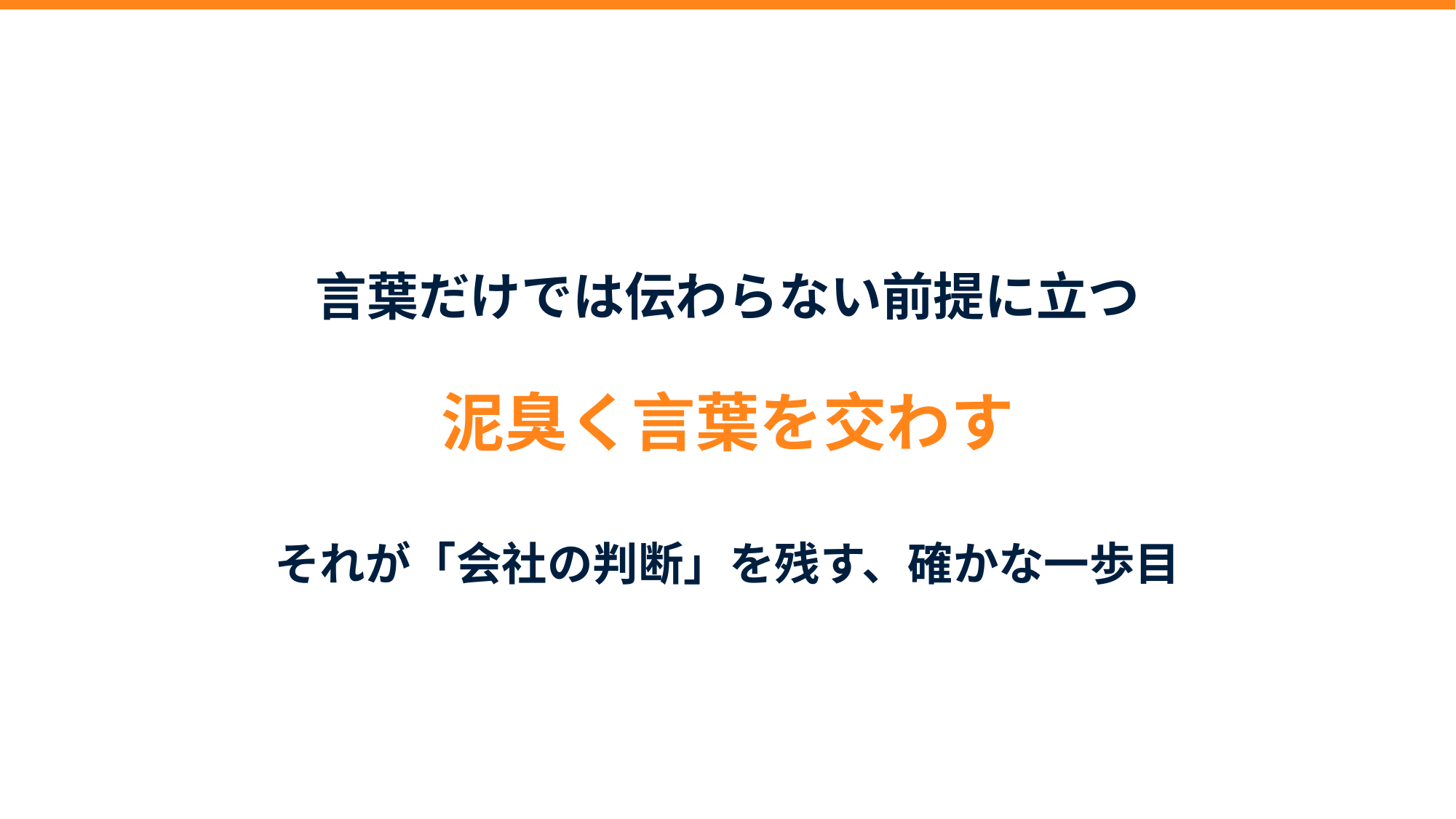

言葉だけでは伝わらない前提に立つ
泥臭く言葉を交わす
それが「会社の判断」を残す、確かな一歩目